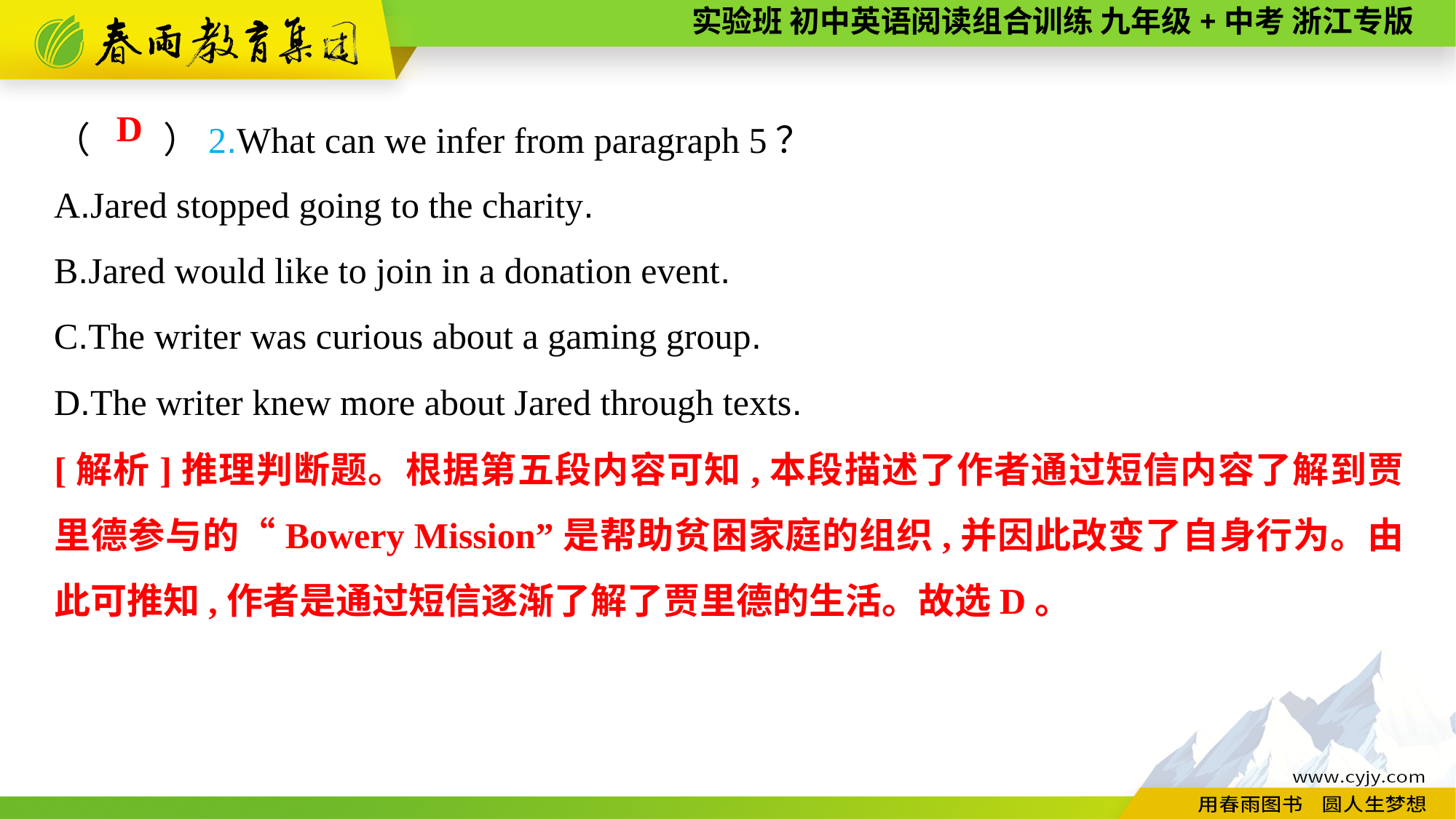

（　　）2.What can we infer from paragraph 5？
A.Jared stopped going to the charity.
B.Jared would like to join in a donation event.
C.The writer was curious about a gaming group.
D.The writer knew more about Jared through texts.
D
[解析]推理判断题。根据第五段内容可知,本段描述了作者通过短信内容了解到贾里德参与的“Bowery Mission”是帮助贫困家庭的组织,并因此改变了自身行为。由此可推知,作者是通过短信逐渐了解了贾里德的生活。故选D。